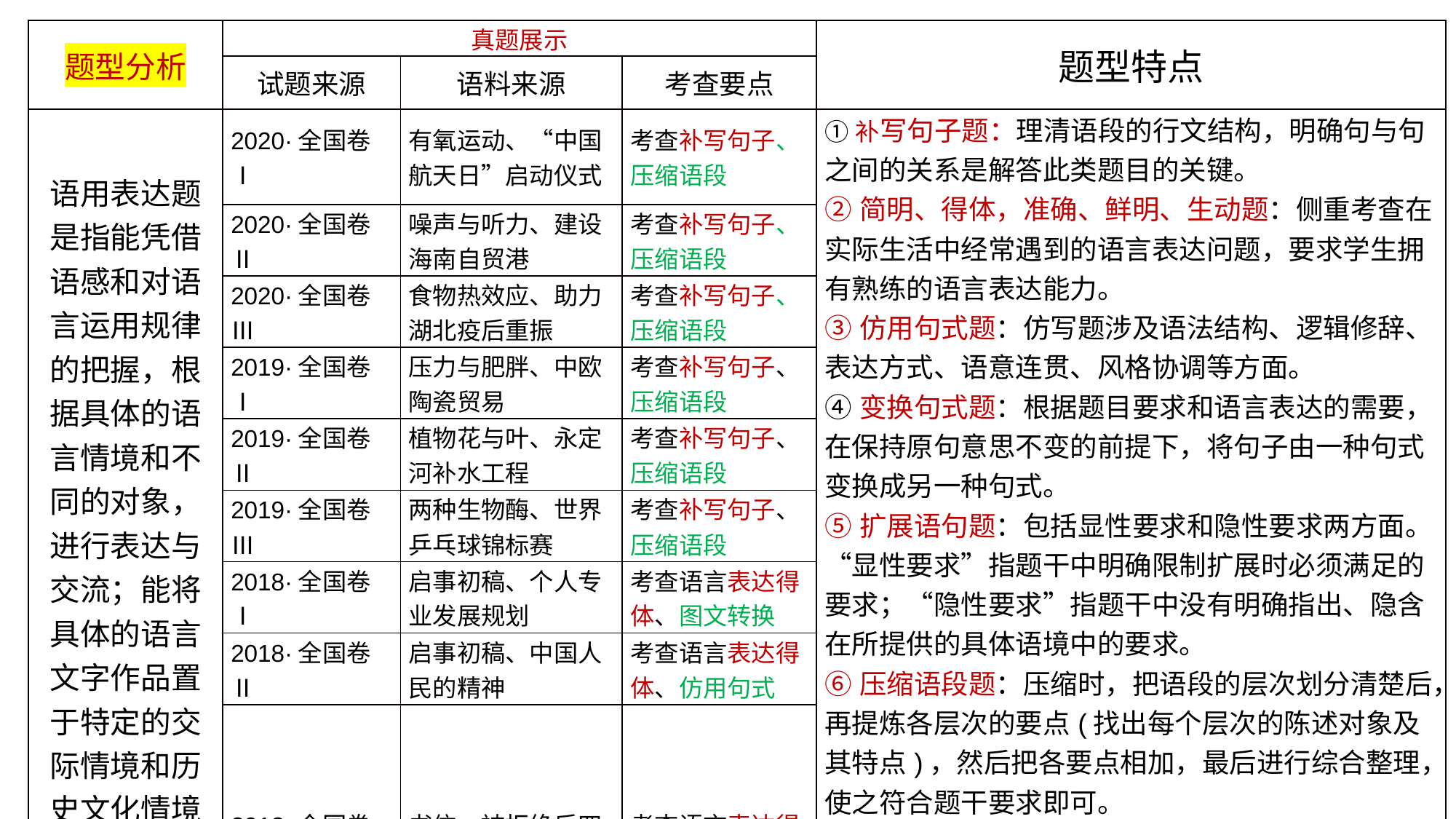

| 题型分析 | 真题展示 |  |  | 题型特点 |
| --- | --- | --- | --- | --- |
|  | 试题来源 | 语料来源 | 考查要点 |  |
| 语用表达题是指能凭借语感和对语言运用规律的把握，根据具体的语言情境和不同的对象，进行表达与交流；能将具体的语言文字作品置于特定的交际情境和历史文化情境中理解、分析和评价。 | 2020·全国卷Ⅰ | 有氧运动、“中国航天日”启动仪式 | 考查补写句子、压缩语段 | ①补写句子题：理清语段的行文结构，明确句与句之间的关系是解答此类题目的关键。 ②简明、得体，准确、鲜明、生动题：侧重考查在实际生活中经常遇到的语言表达问题，要求学生拥有熟练的语言表达能力。 ③仿用句式题：仿写题涉及语法结构、逻辑修辞、表达方式、语意连贯、风格协调等方面。 ④变换句式题：根据题目要求和语言表达的需要，在保持原句意思不变的前提下，将句子由一种句式变换成另一种句式。 ⑤扩展语句题：包括显性要求和隐性要求两方面。“显性要求”指题干中明确限制扩展时必须满足的要求；“隐性要求”指题干中没有明确指出、隐含在所提供的具体语境中的要求。 ⑥压缩语段题：压缩时，把语段的层次划分清楚后，再提炼各层次的要点(找出每个层次的陈述对象及其特点)，然后把各要点相加，最后进行综合整理，使之符合题干要求即可。 ⑦图文转换题：根据图或表中的有关内容，分析有关材料，辨别或挖掘某些隐含的信息，对材料进行综合性评价或推断，然后，用恰当的语言表述出来。 |
|  | 2020·全国卷Ⅱ | 噪声与听力、建设海南自贸港 | 考查补写句子、压缩语段 |  |
|  | 2020·全国卷Ⅲ | 食物热效应、助力湖北疫后重振 | 考查补写句子、压缩语段 |  |
|  | 2019·全国卷Ⅰ | 压力与肥胖、中欧陶瓷贸易 | 考查补写句子、压缩语段 |  |
|  | 2019·全国卷Ⅱ | 植物花与叶、永定河补水工程 | 考查补写句子、压缩语段 |  |
|  | 2019·全国卷Ⅲ | 两种生物酶、世界乒乓球锦标赛 | 考查补写句子、压缩语段 |  |
|  | 2018·全国卷Ⅰ | 启事初稿、个人专业发展规划 | 考查语言表达得体、图文转换 |  |
|  | 2018·全国卷Ⅱ | 启事初稿、中国人民的精神 | 考查语言表达得体、仿用句式 |  |
|  | 2018·全国卷Ⅲ | 书信、被拒绝后四种反应及应对方式 | 考查语言表达得体、图文转换 |  |